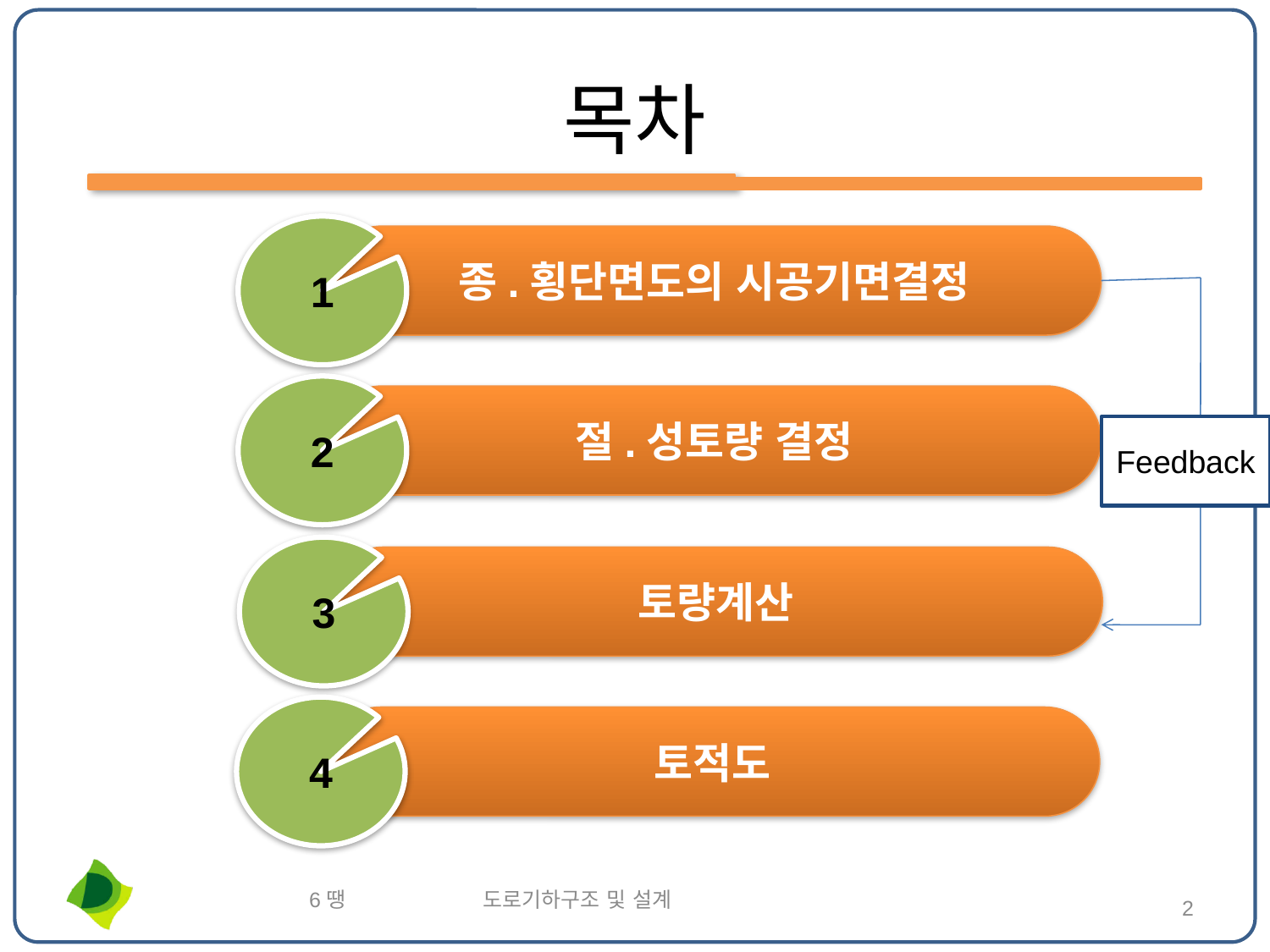

# 목차
1
종.횡단면도의 시공기면결정
2
절.성토량 결정
Feedback
3
토량계산
4
토적도
6땡                     도로기하구조 및 설계
2